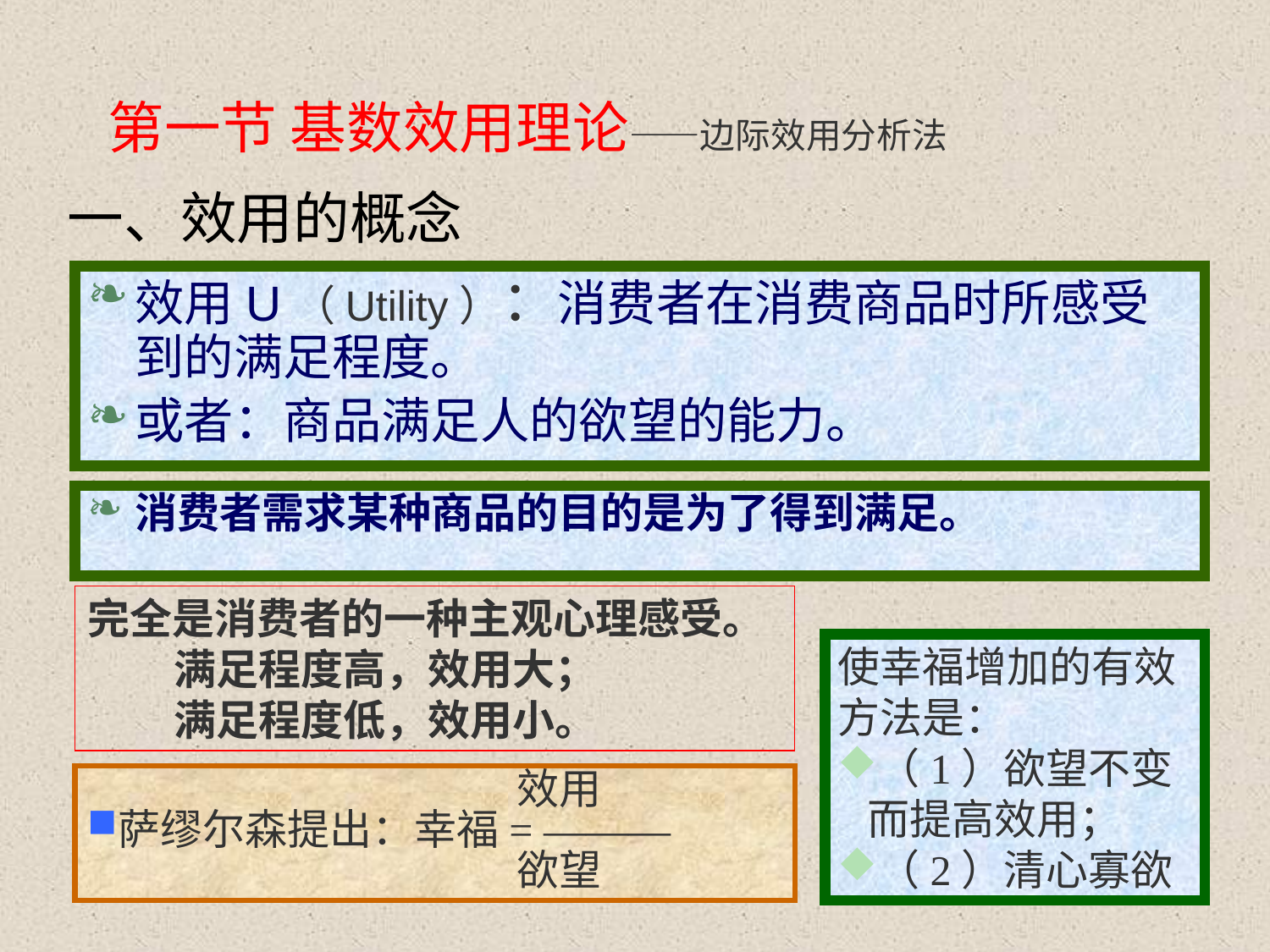

# 第一节 基数效用理论——边际效用分析法
一、效用的概念
效用U（Utility）：消费者在消费商品时所感受到的满足程度。
或者：商品满足人的欲望的能力。
消费者需求某种商品的目的是为了得到满足。
完全是消费者的一种主观心理感受。
        满足程度高，效用大；
        满足程度低，效用小。
使幸福增加的有效方法是：
（1）欲望不变而提高效用；
（2）清心寡欲
                                            效用
萨缪尔森提出：幸福= ———
                                            欲望